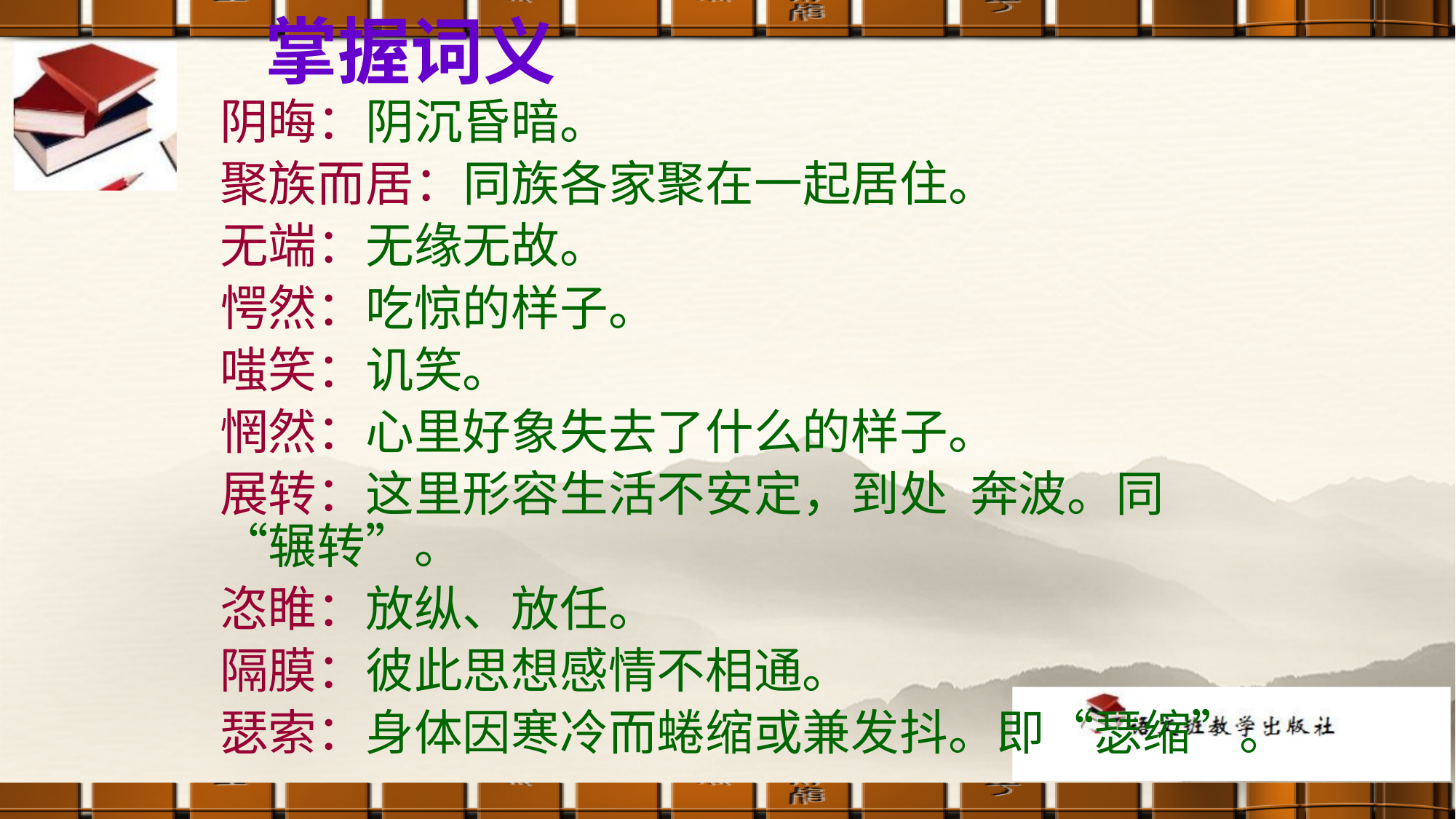

掌握词义
阴晦：阴沉昏暗。
聚族而居：同族各家聚在一起居住。
无端：无缘无故。
愕然：吃惊的样子。
嗤笑：讥笑。
惘然：心里好象失去了什么的样子。
展转：这里形容生活不安定，到处  奔波。同“辗转”。
恣睢：放纵、放任。
隔膜：彼此思想感情不相通。
瑟索：身体因寒冷而蜷缩或兼发抖。即“瑟缩”。